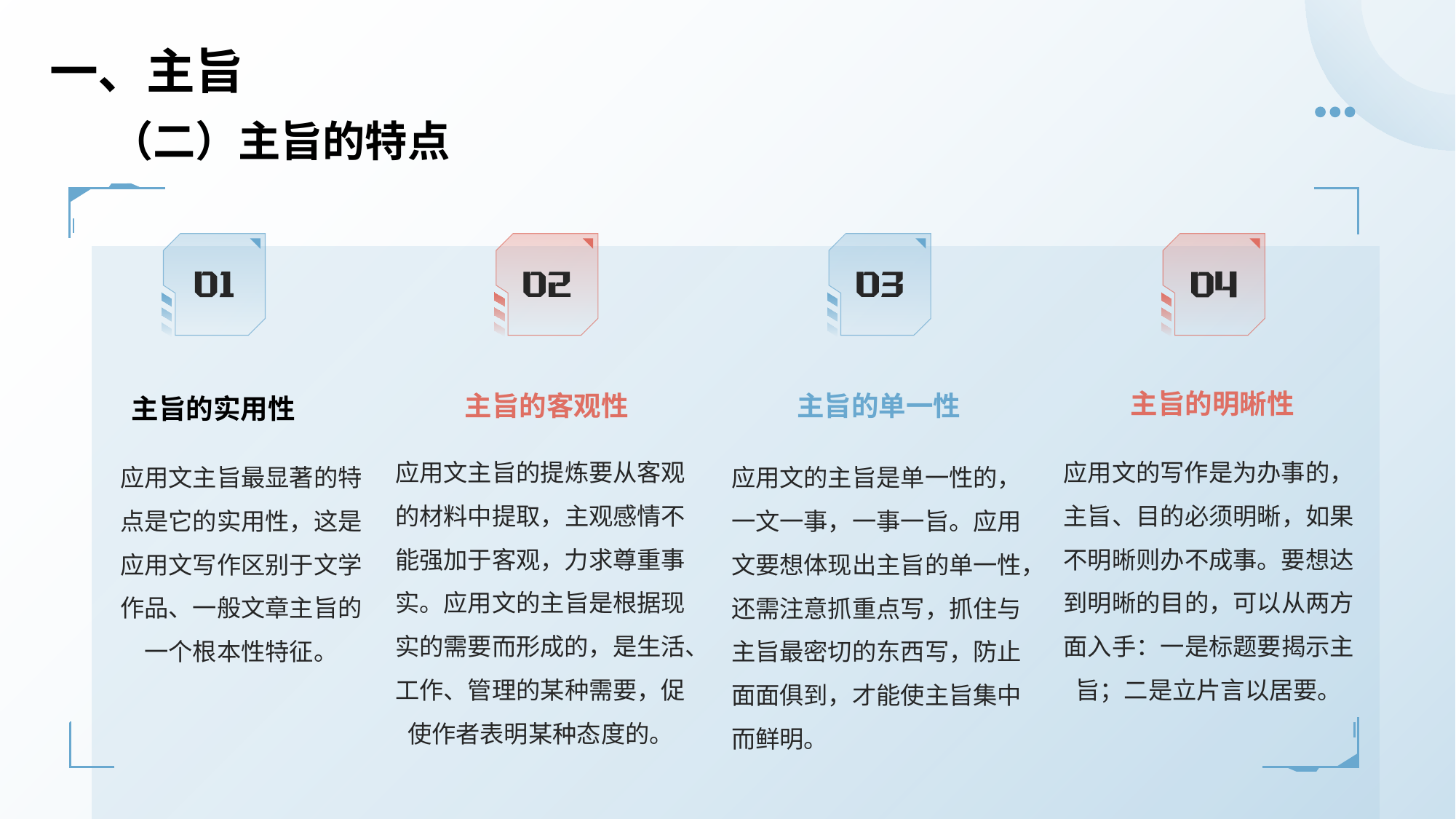

# 一、主旨
（二）主旨的特点

主旨的明晰性
主旨的客观性
主旨的单一性
主旨的实用性
应用文主旨的提炼要从客观的材料中提取，主观感情不能强加于客观，力求尊重事实。应用文的主旨是根据现实的需要而形成的，是生活、工作、管理的某种需要，促使作者表明某种态度的。
应用文的写作是为办事的，主旨、目的必须明晰，如果不明晰则办不成事。要想达到明晰的目的，可以从两方面入手：一是标题要揭示主旨；二是立片言以居要。
应用文主旨最显著的特点是它的实用性，这是应用文写作区别于文学作品、一般文章主旨的一个根本性特征。
应用文的主旨是单一性的， 一文一事，一事一旨。应用文要想体现出主旨的单一性，还需注意抓重点写，抓住与主旨最密切的东西写，防止面面俱到，才能使主旨集中而鲜明。